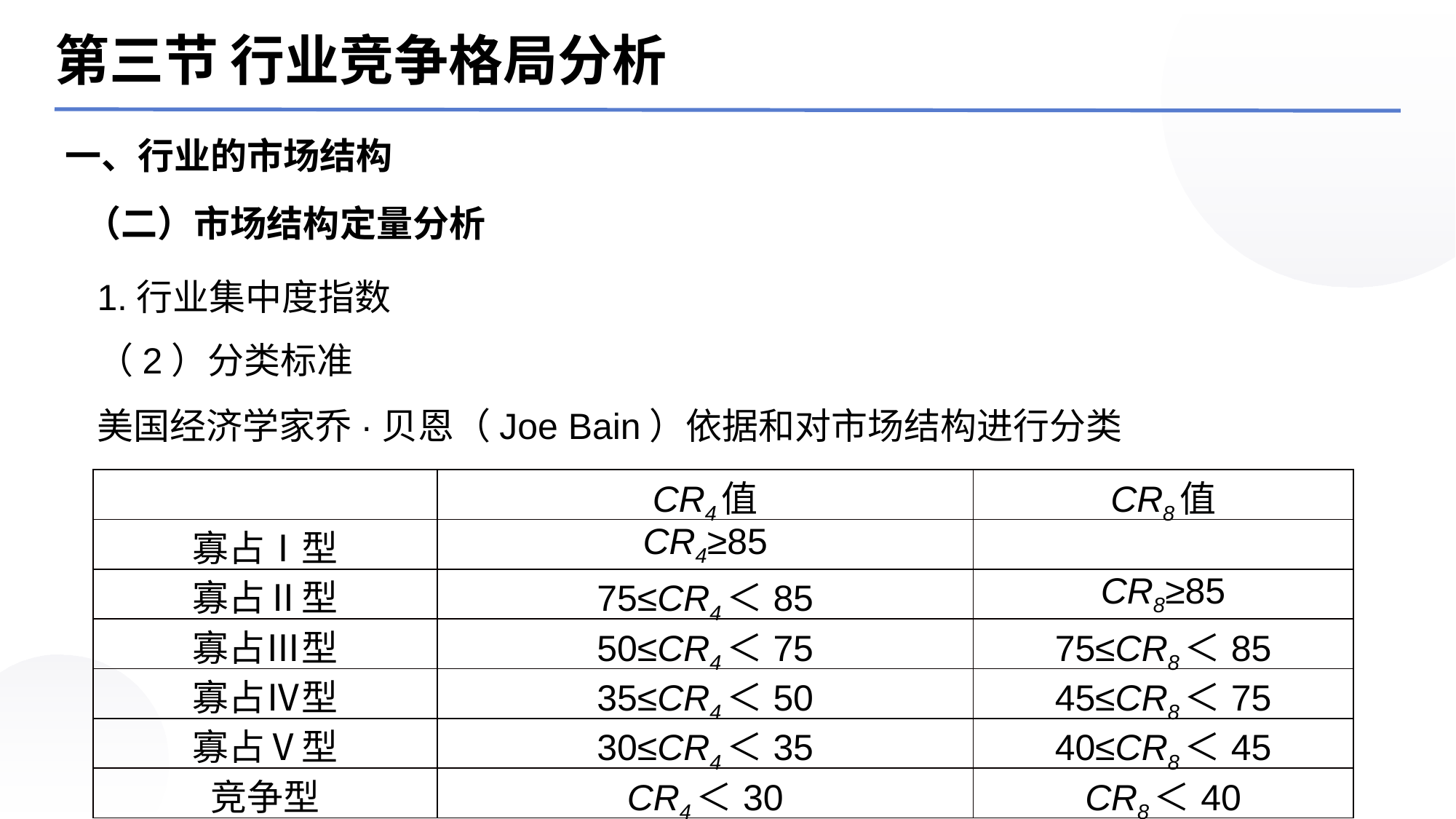

第三节 行业竞争格局分析
一、行业的市场结构
（二）市场结构定量分析
1.行业集中度指数
（2）分类标准
美国经济学家乔·贝恩（Joe Bain）依据和对市场结构进行分类
|  | CR4值 | CR8值 |
| --- | --- | --- |
| 寡占Ⅰ型 | CR4≥85 |  |
| 寡占Ⅱ型 | 75≤CR4＜85 | CR8≥85 |
| 寡占Ⅲ型 | 50≤CR4＜75 | 75≤CR8＜85 |
| 寡占Ⅳ型 | 35≤CR4＜50 | 45≤CR8＜75 |
| 寡占Ⅴ型 | 30≤CR4＜35 | 40≤CR8＜45 |
| 竞争型 | CR4＜30 | CR8＜40 |